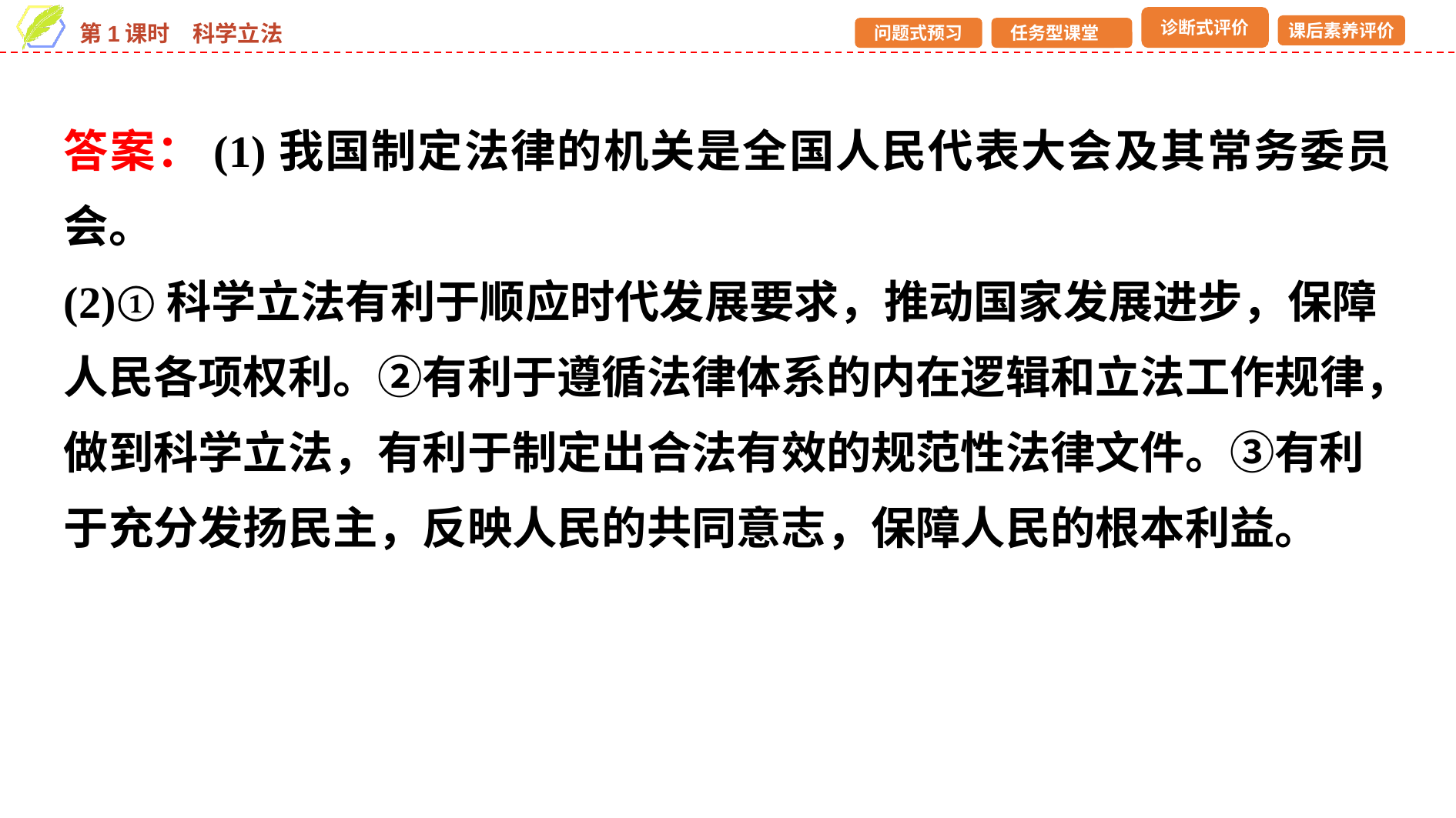

答案：(1)我国制定法律的机关是全国人民代表大会及其常务委员会。
(2)①科学立法有利于顺应时代发展要求，推动国家发展进步，保障人民各项权利。②有利于遵循法律体系的内在逻辑和立法工作规律，做到科学立法，有利于制定出合法有效的规范性法律文件。③有利于充分发扬民主，反映人民的共同意志，保障人民的根本利益。